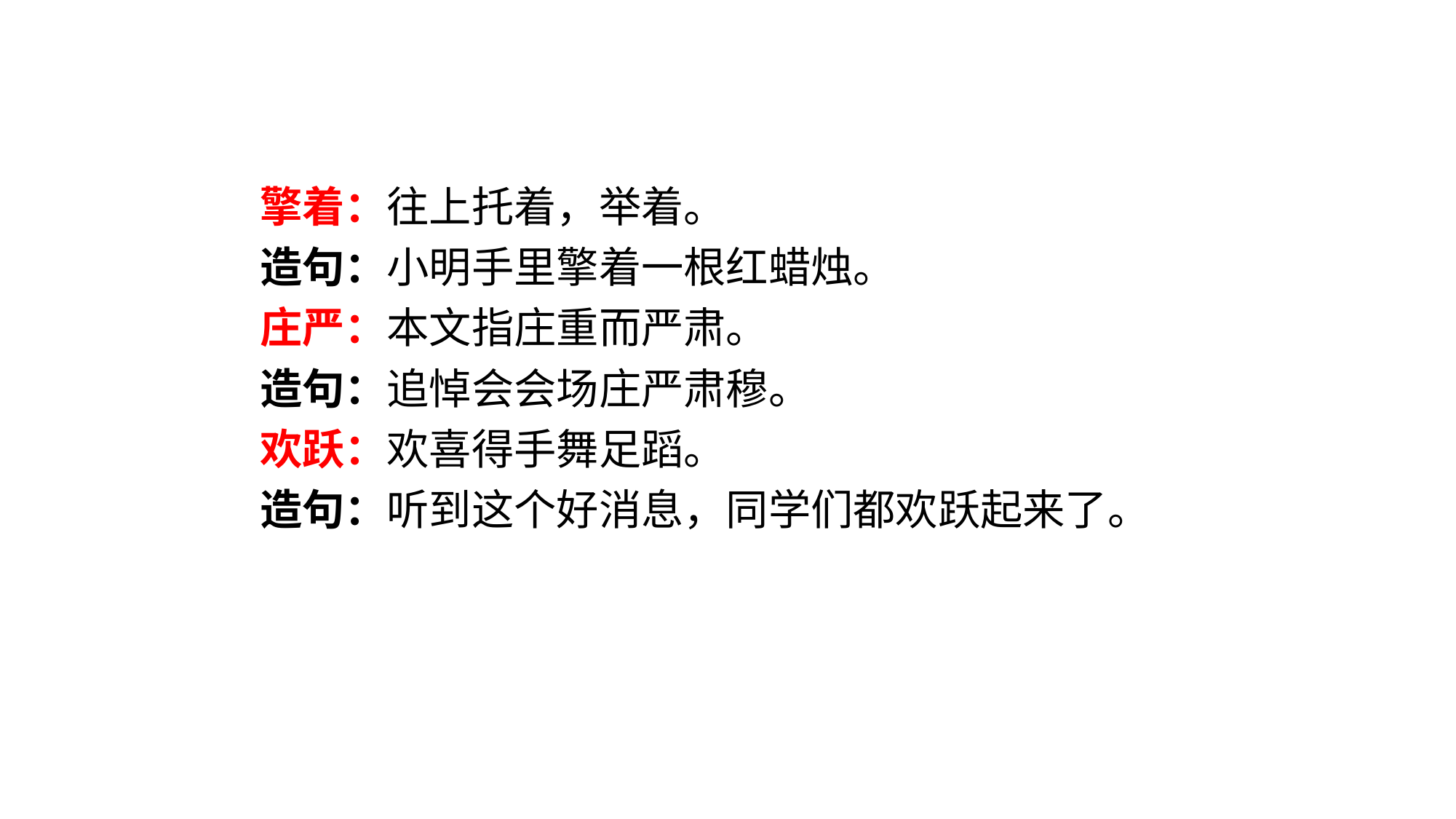

擎着：往上托着，举着。
造句：小明手里擎着一根红蜡烛。
庄严：本文指庄重而严肃。
造句：追悼会会场庄严肃穆。
欢跃：欢喜得手舞足蹈。
造句：听到这个好消息，同学们都欢跃起来了。